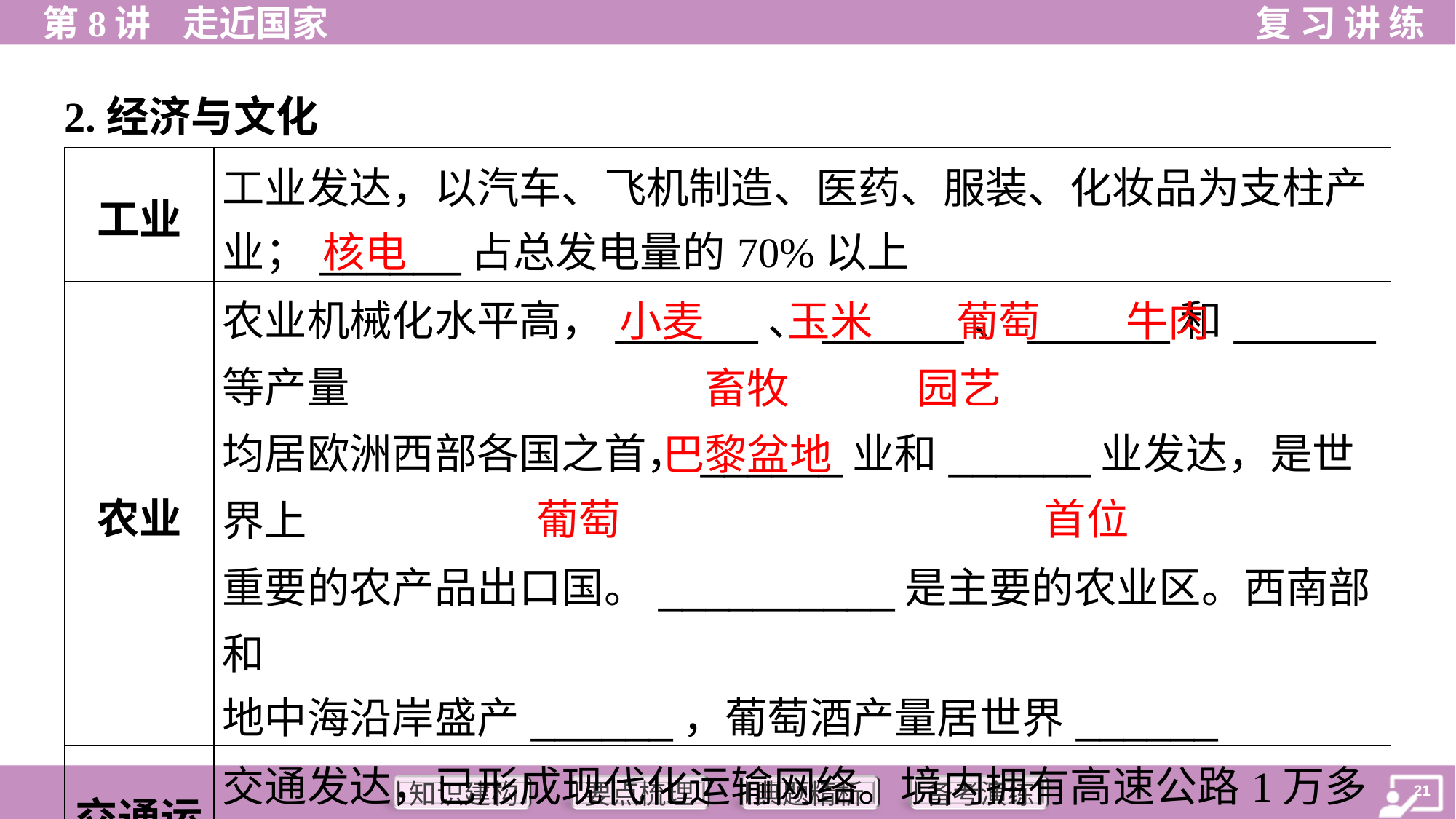

2.经济与文化
| 工业 | 工业发达，以汽车、飞机制造、医药、服装、化妆品为支柱产 业；\_\_\_\_\_\_占总发电量的70%以上 |
| --- | --- |
| 农业 | 农业机械化水平高，\_\_\_\_\_\_、\_\_\_\_\_\_、\_\_\_\_\_\_和\_\_\_\_\_\_等产量 均居欧洲西部各国之首，\_\_\_\_\_\_业和\_\_\_\_\_\_业发达，是世界上 重要的农产品出口国。\_\_\_\_\_\_\_\_\_\_是主要的农业区。西南部和 地中海沿岸盛产\_\_\_\_\_\_，葡萄酒产量居世界\_\_\_\_\_\_ |
| 交通运 输业 | 交通发达，已形成现代化运输网络。境内拥有高速公路1万多 千米。马赛是法国最大的海港城市。巴黎戴高乐机场是世界上 非常繁忙的国际机场之一 |
核电
小麦
玉米
葡萄
牛肉
畜牧
园艺
巴黎盆地
葡萄
首位